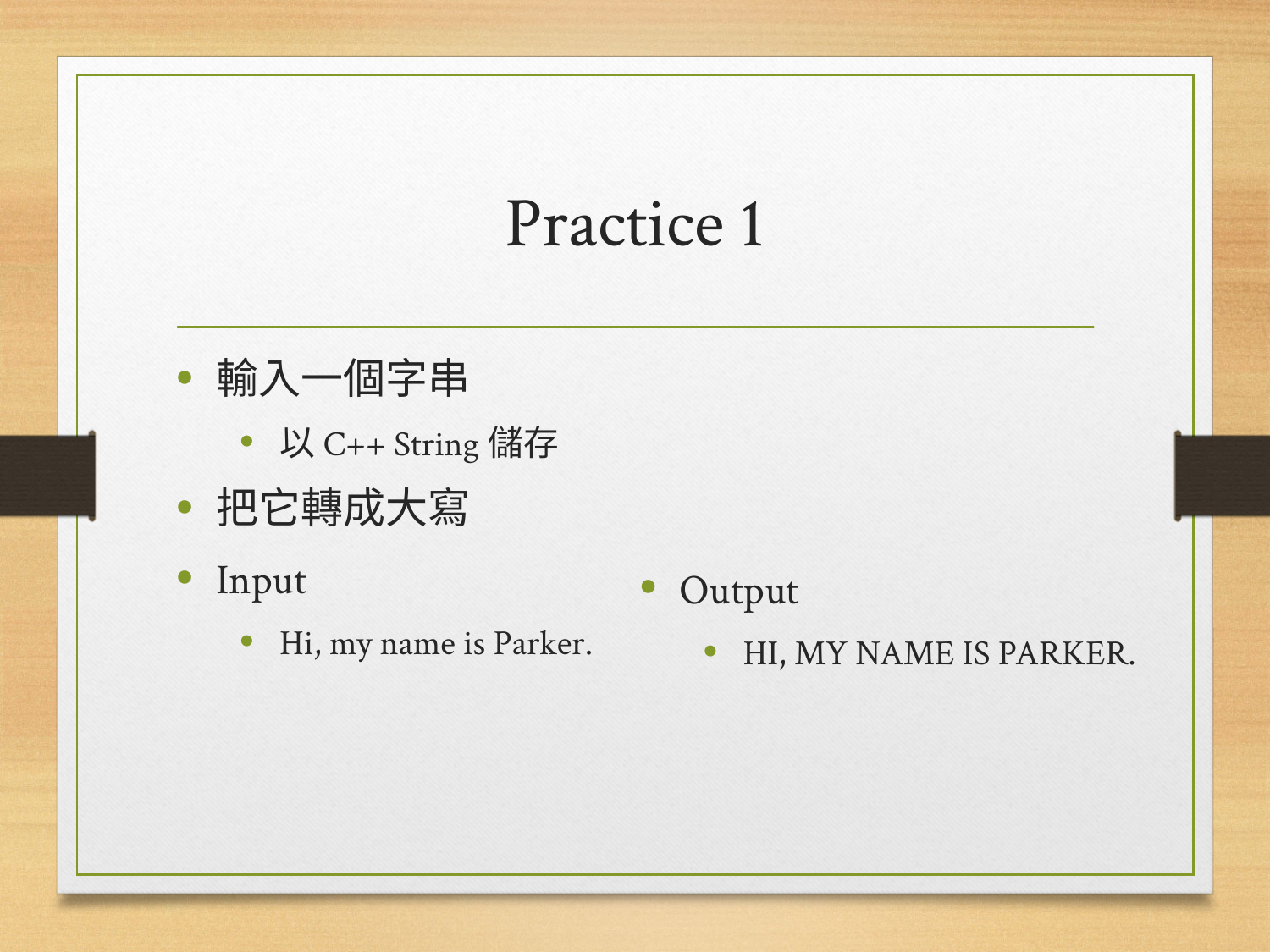

# Practice 1
輸入一個字串
以C++ String儲存
把它轉成大寫
Input
Hi, my name is Parker.

Output
HI, MY NAME IS PARKER.